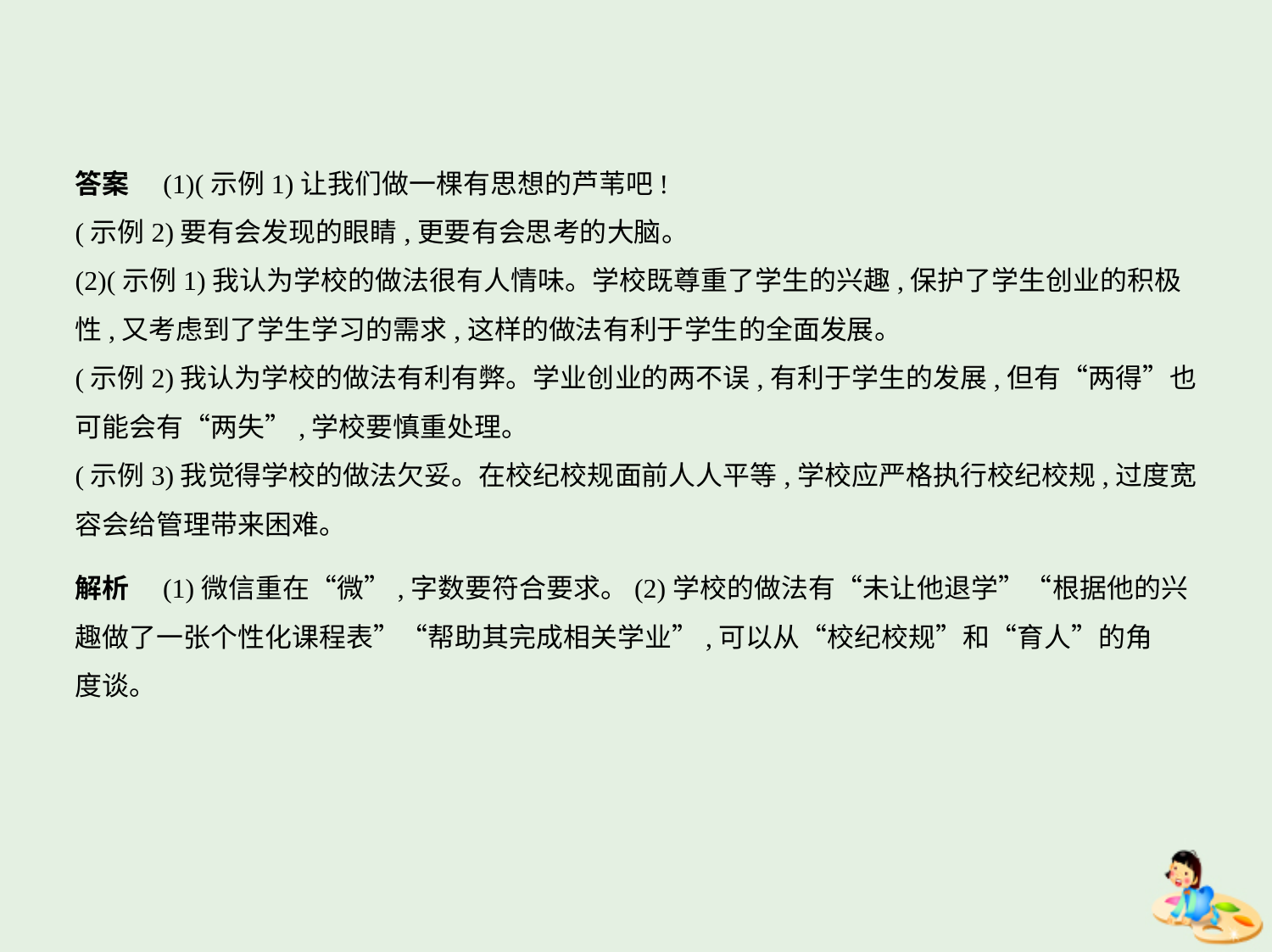

答案　(1)(示例1)让我们做一棵有思想的芦苇吧!
(示例2)要有会发现的眼睛,更要有会思考的大脑。
(2)(示例1)我认为学校的做法很有人情味。学校既尊重了学生的兴趣,保护了学生创业的积极
性,又考虑到了学生学习的需求,这样的做法有利于学生的全面发展。
(示例2)我认为学校的做法有利有弊。学业创业的两不误,有利于学生的发展,但有“两得”也
可能会有“两失”,学校要慎重处理。
(示例3)我觉得学校的做法欠妥。在校纪校规面前人人平等,学校应严格执行校纪校规,过度宽
容会给管理带来困难。
解析　(1)微信重在“微”,字数要符合要求。(2)学校的做法有“未让他退学”“根据他的兴
趣做了一张个性化课程表”“帮助其完成相关学业”,可以从“校纪校规”和“育人”的角
度谈。